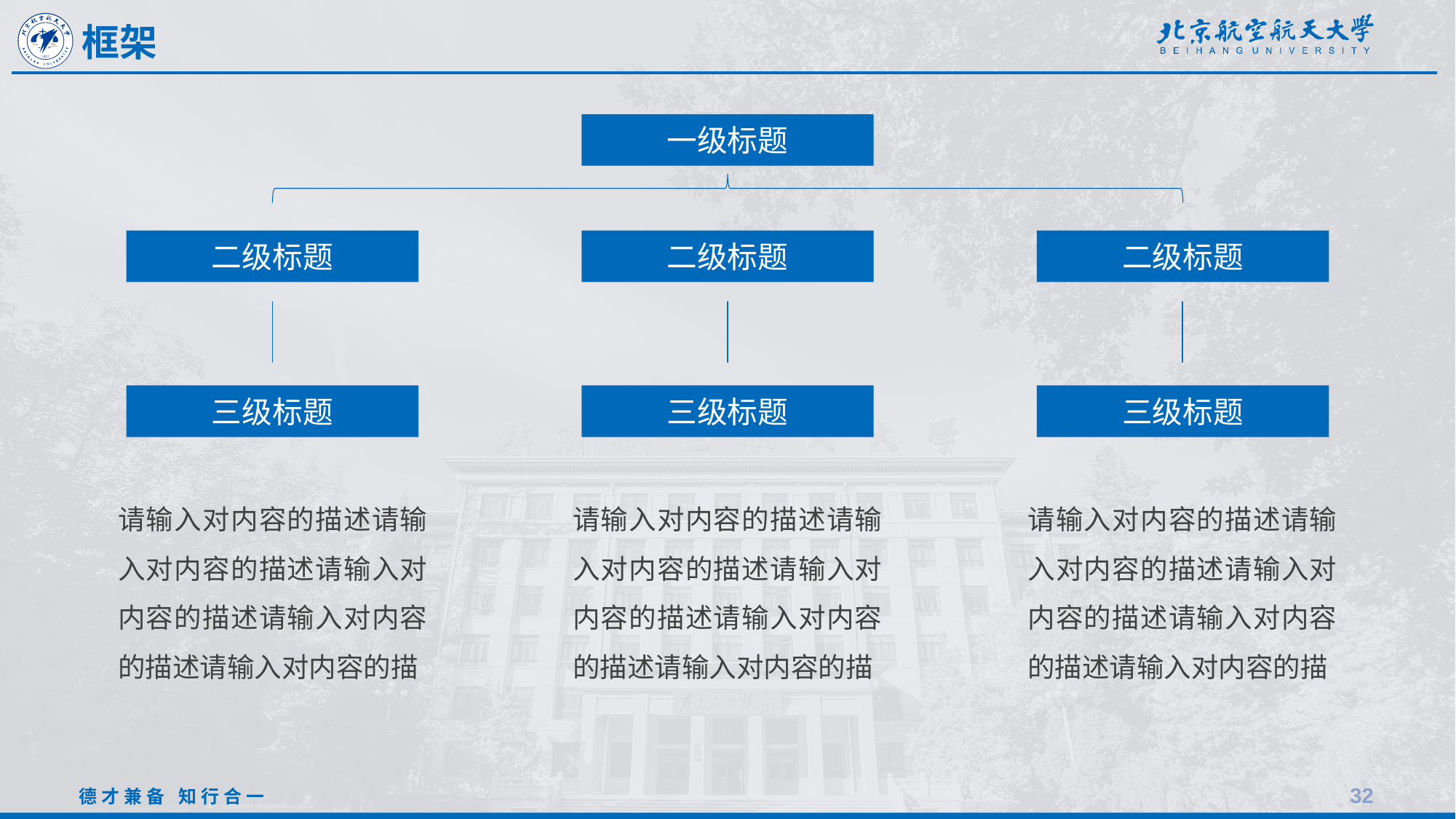

框架
一级标题
二级标题
二级标题
二级标题
三级标题
三级标题
三级标题
请输入对内容的描述请输入对内容的描述请输入对内容的描述请输入对内容的描述请输入对内容的描
请输入对内容的描述请输入对内容的描述请输入对内容的描述请输入对内容的描述请输入对内容的描
请输入对内容的描述请输入对内容的描述请输入对内容的描述请输入对内容的描述请输入对内容的描
32